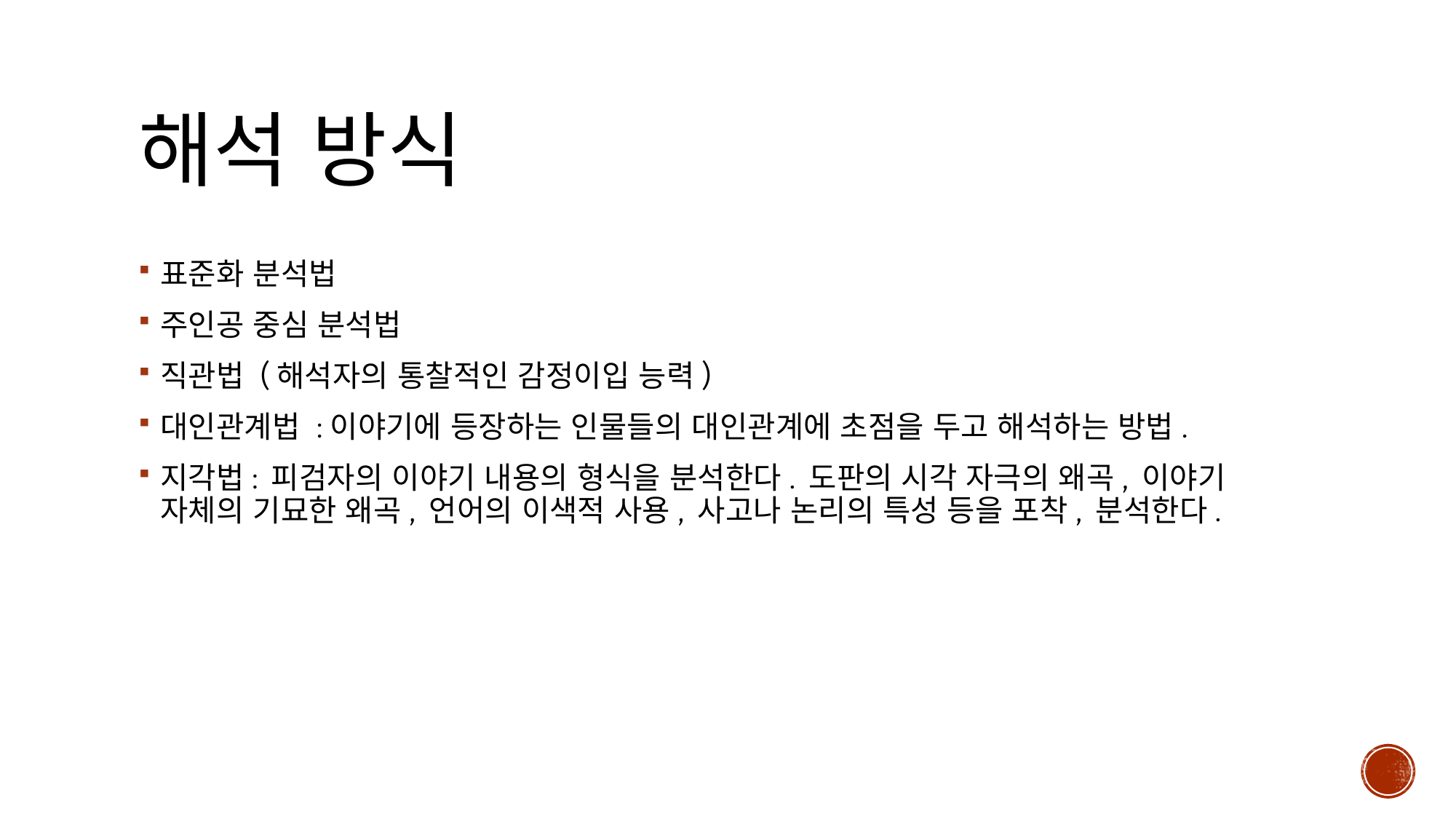

# 해석 방식
표준화 분석법
주인공 중심 분석법
직관법 (해석자의 통찰적인 감정이입 능력)
대인관계법 :이야기에 등장하는 인물들의 대인관계에 초점을 두고 해석하는 방법.
지각법: 피검자의 이야기 내용의 형식을 분석한다. 도판의 시각 자극의 왜곡, 이야기 자체의 기묘한 왜곡, 언어의 이색적 사용, 사고나 논리의 특성 등을 포착, 분석한다.